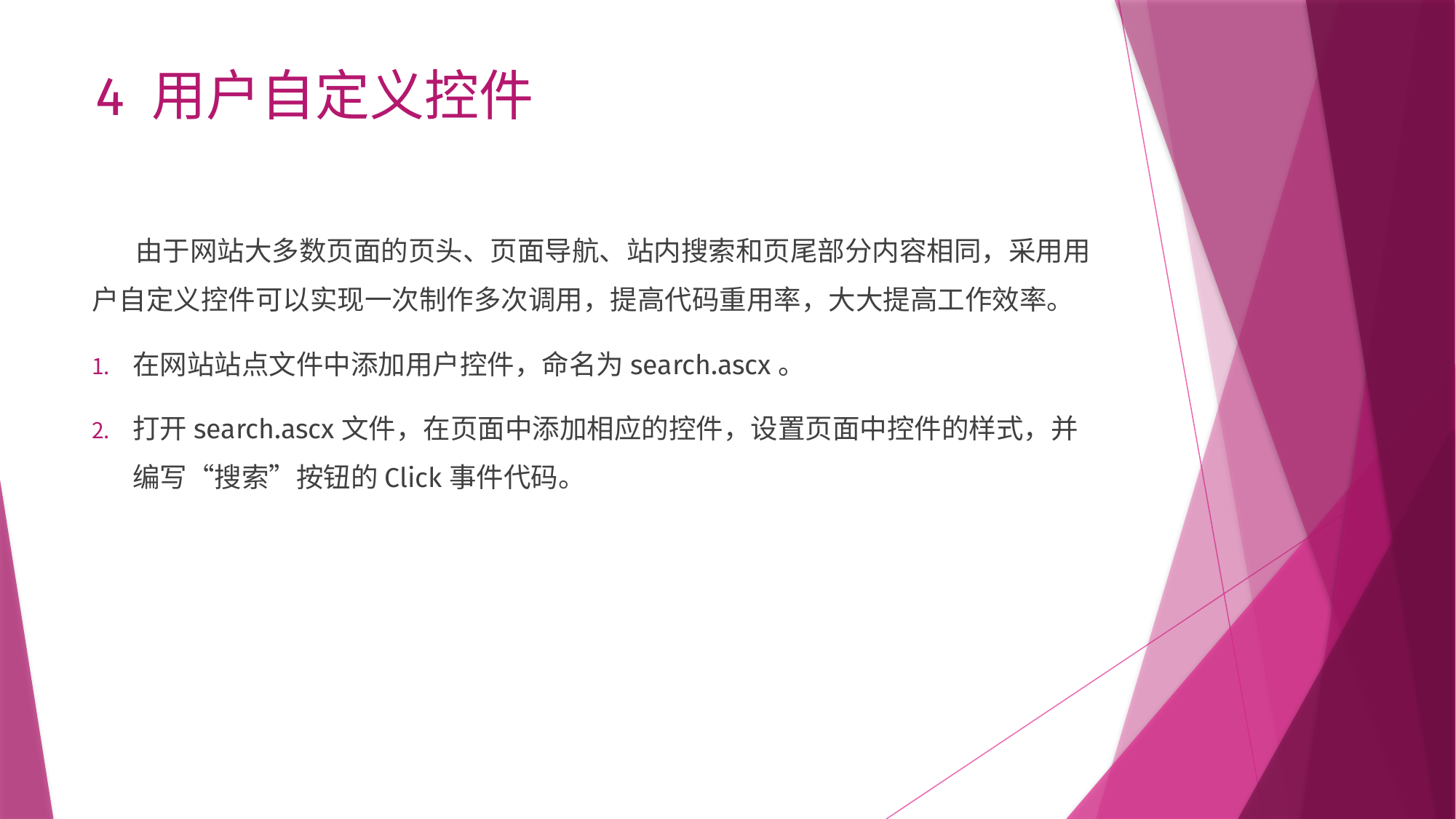

# 4 用户自定义控件
      由于网站大多数页面的页头、页面导航、站内搜索和页尾部分内容相同，采用用户自定义控件可以实现一次制作多次调用，提高代码重用率，大大提高工作效率。
在网站站点文件中添加用户控件，命名为search.ascx。
打开search.ascx文件，在页面中添加相应的控件，设置页面中控件的样式，并编写“搜索”按钮的Click事件代码。